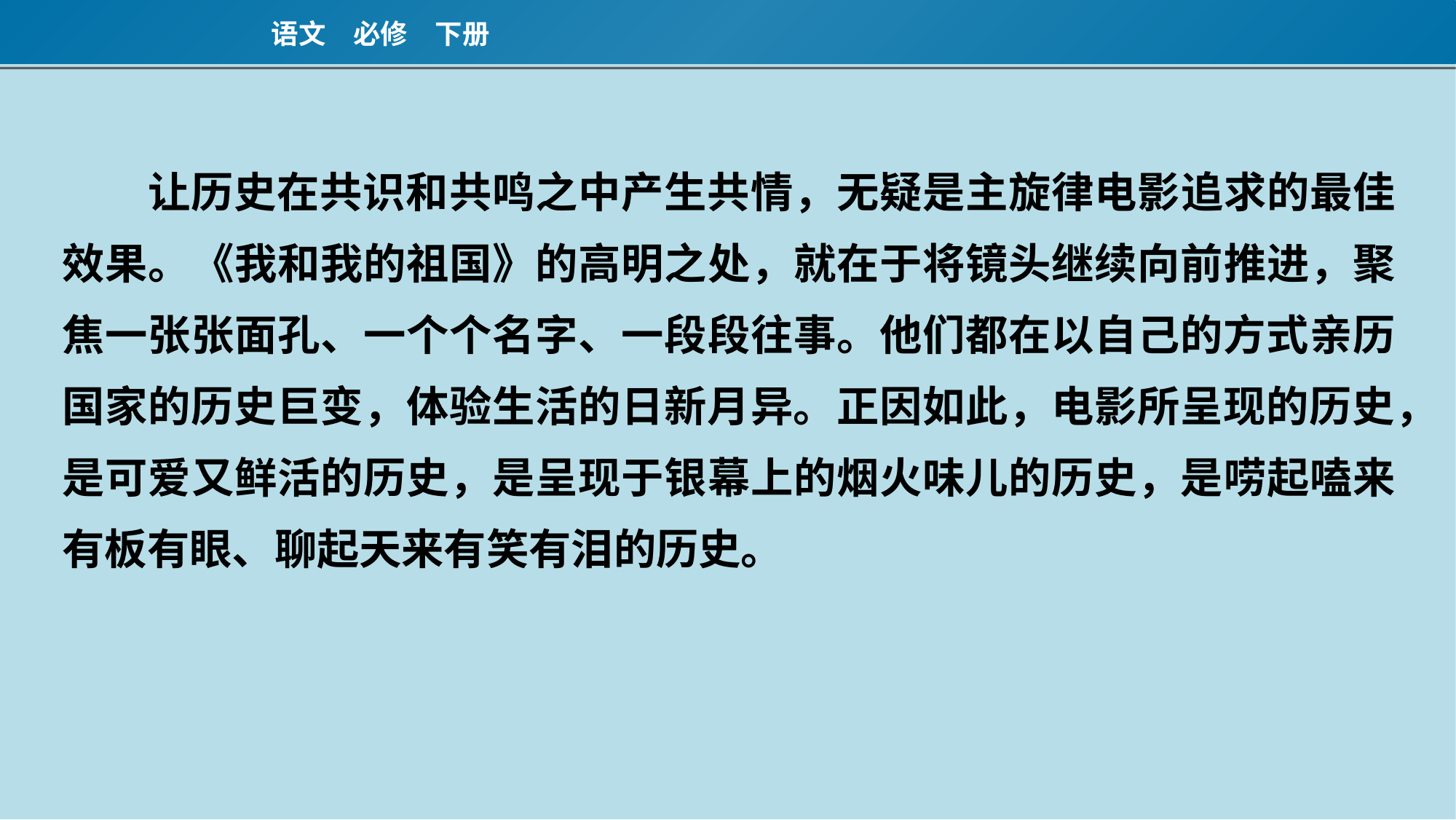

让历史在共识和共鸣之中产生共情，无疑是主旋律电影追求的最佳效果。《我和我的祖国》的高明之处，就在于将镜头继续向前推进，聚焦一张张面孔、一个个名字、一段段往事。他们都在以自己的方式亲历国家的历史巨变，体验生活的日新月异。正因如此，电影所呈现的历史，是可爱又鲜活的历史，是呈现于银幕上的烟火味儿的历史，是唠起嗑来有板有眼、聊起天来有笑有泪的历史。